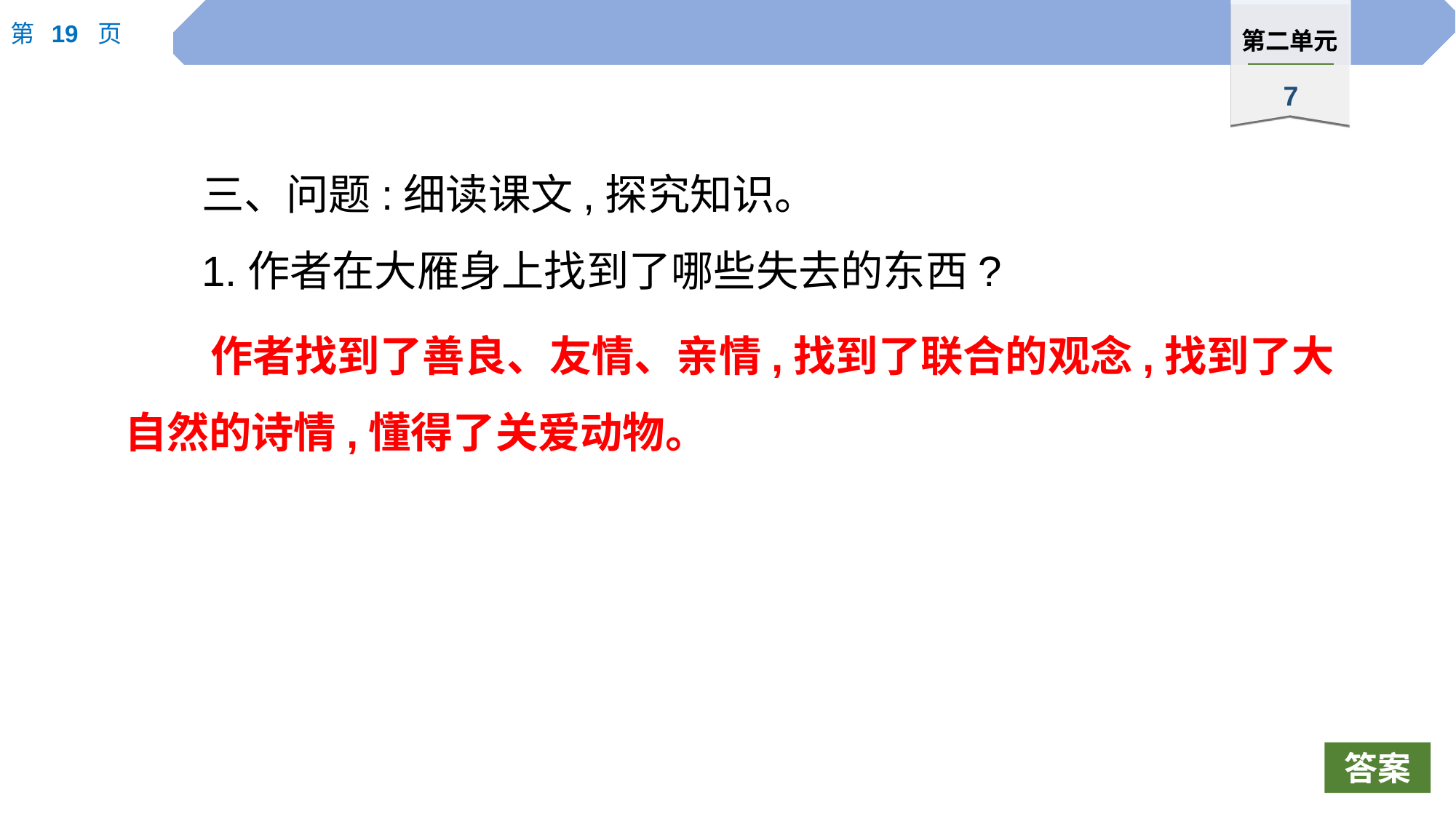

三、问题:细读课文,探究知识。
1.作者在大雁身上找到了哪些失去的东西?

作者找到了善良、友情、亲情,找到了联合的观念,找到了大自然的诗情,懂得了关爱动物。
答案